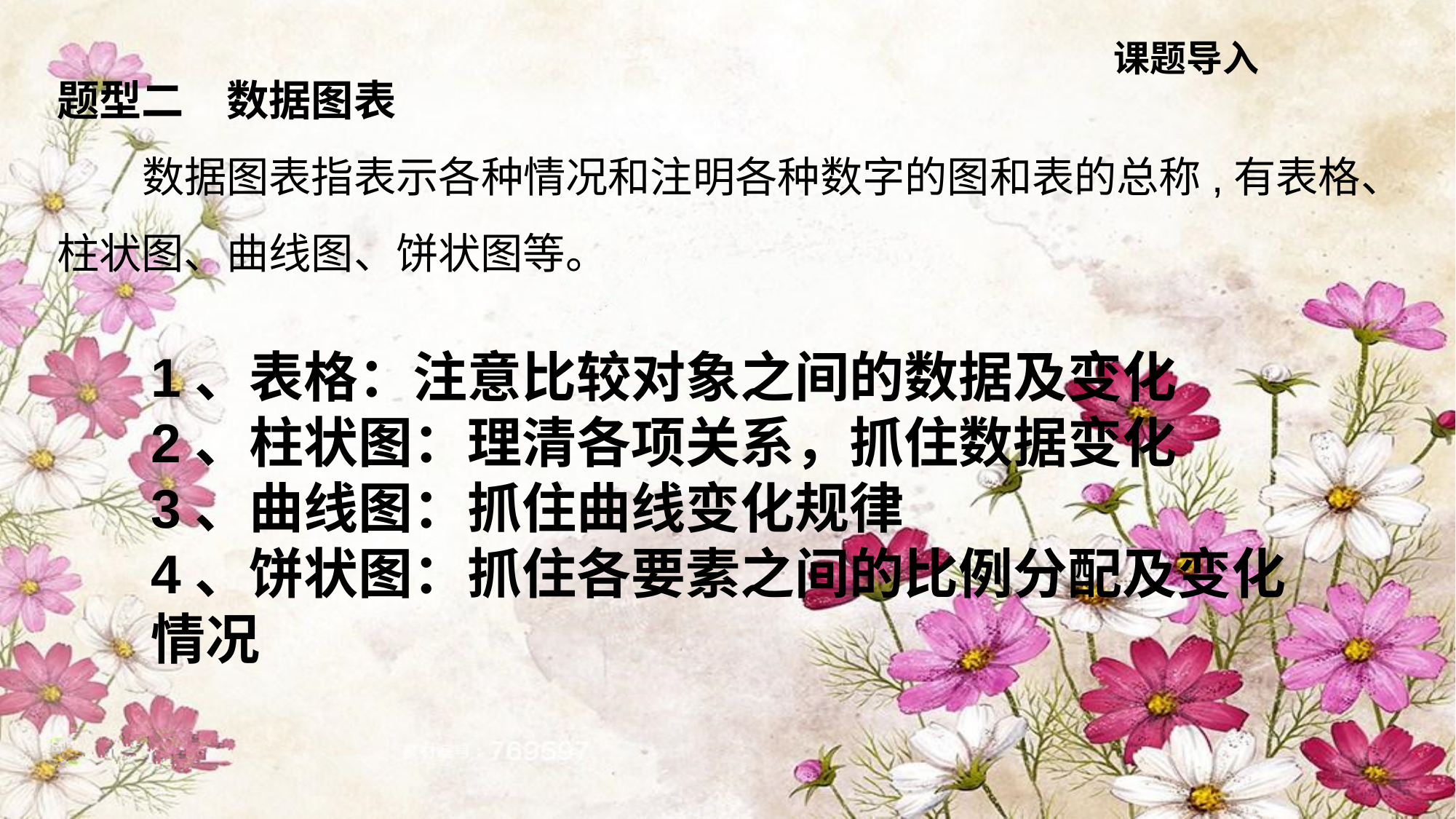

课题导入
题型二　数据图表
　　数据图表指表示各种情况和注明各种数字的图和表的总称,有表格、柱状图、曲线图、饼状图等。
1、表格：注意比较对象之间的数据及变化
2、柱状图：理清各项关系，抓住数据变化
3、曲线图：抓住曲线变化规律
4、饼状图：抓住各要素之间的比例分配及变化情况